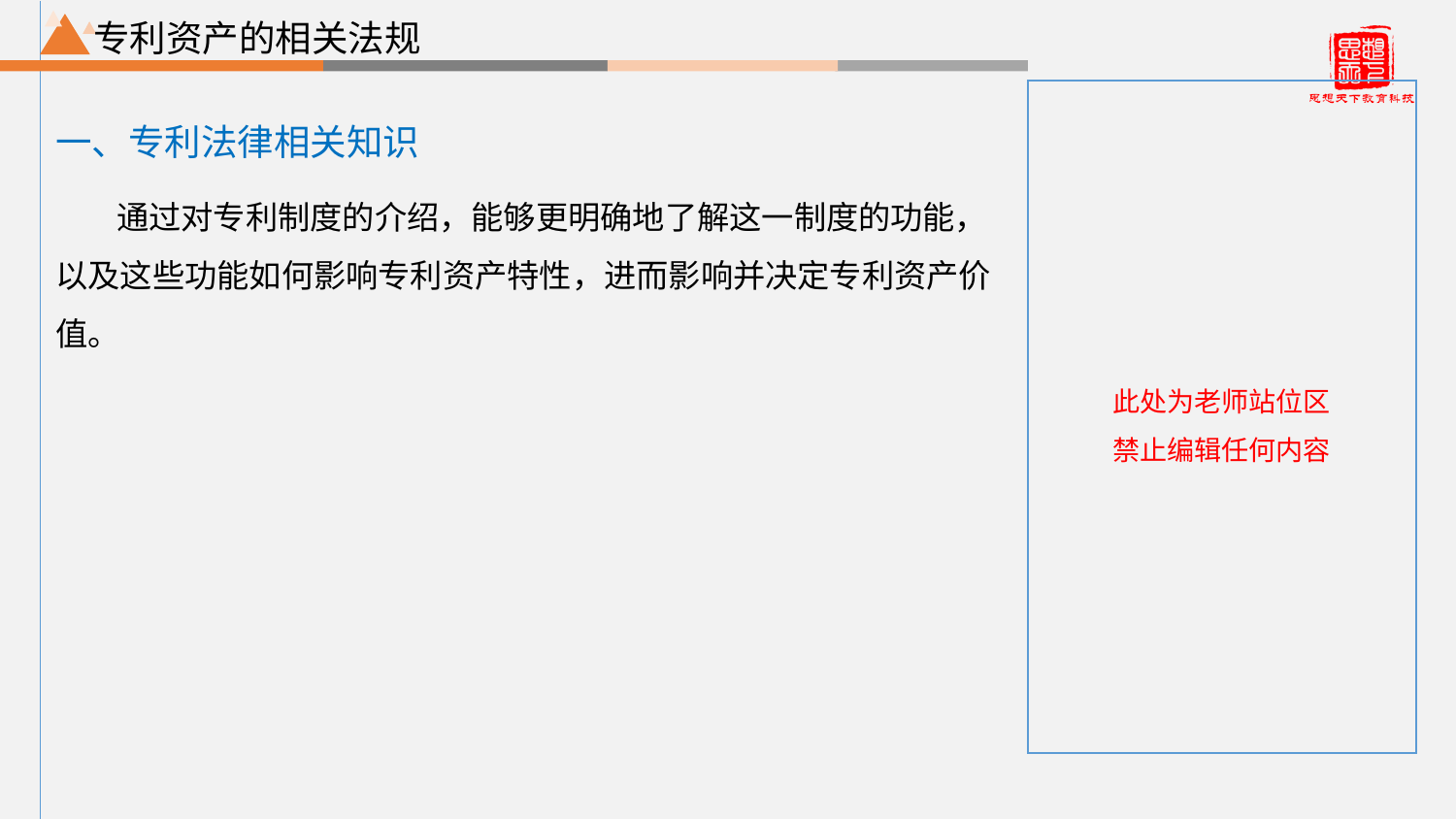

根据实际情况添加不同层级标题
# 专利资产的相关法规
一、专利法律相关知识
通过对专利制度的介绍，能够更明确地了解这一制度的功能，以及这些功能如何影响专利资产特性，进而影响并决定专利资产价值。
4